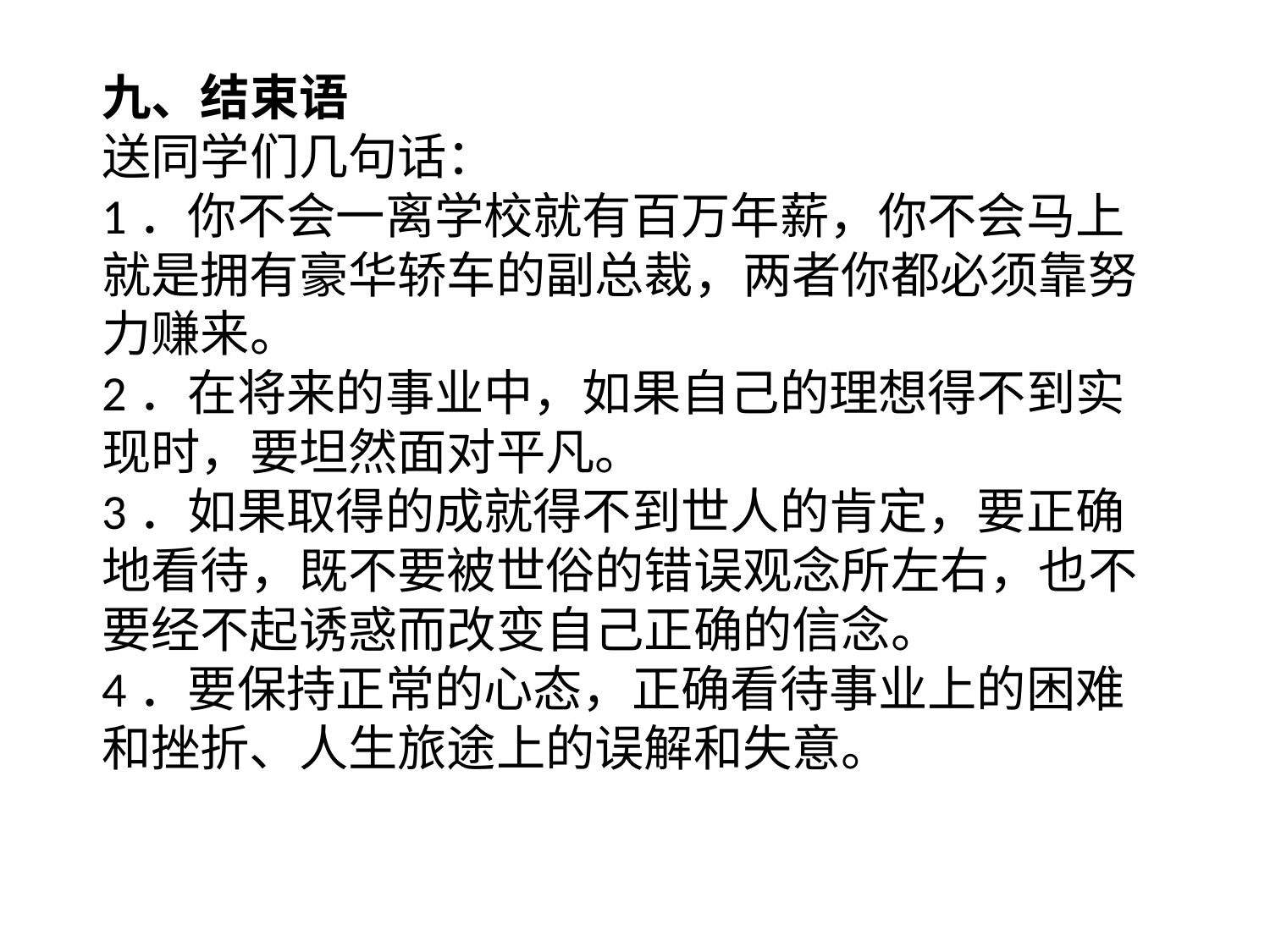

九、结束语
送同学们几句话：
1．你不会一离学校就有百万年薪，你不会马上就是拥有豪华轿车的副总裁，两者你都必须靠努力赚来。
2．在将来的事业中，如果自己的理想得不到实现时，要坦然面对平凡。
3．如果取得的成就得不到世人的肯定，要正确地看待，既不要被世俗的错误观念所左右，也不要经不起诱惑而改变自己正确的信念。
4．要保持正常的心态，正确看待事业上的困难和挫折、人生旅途上的误解和失意。